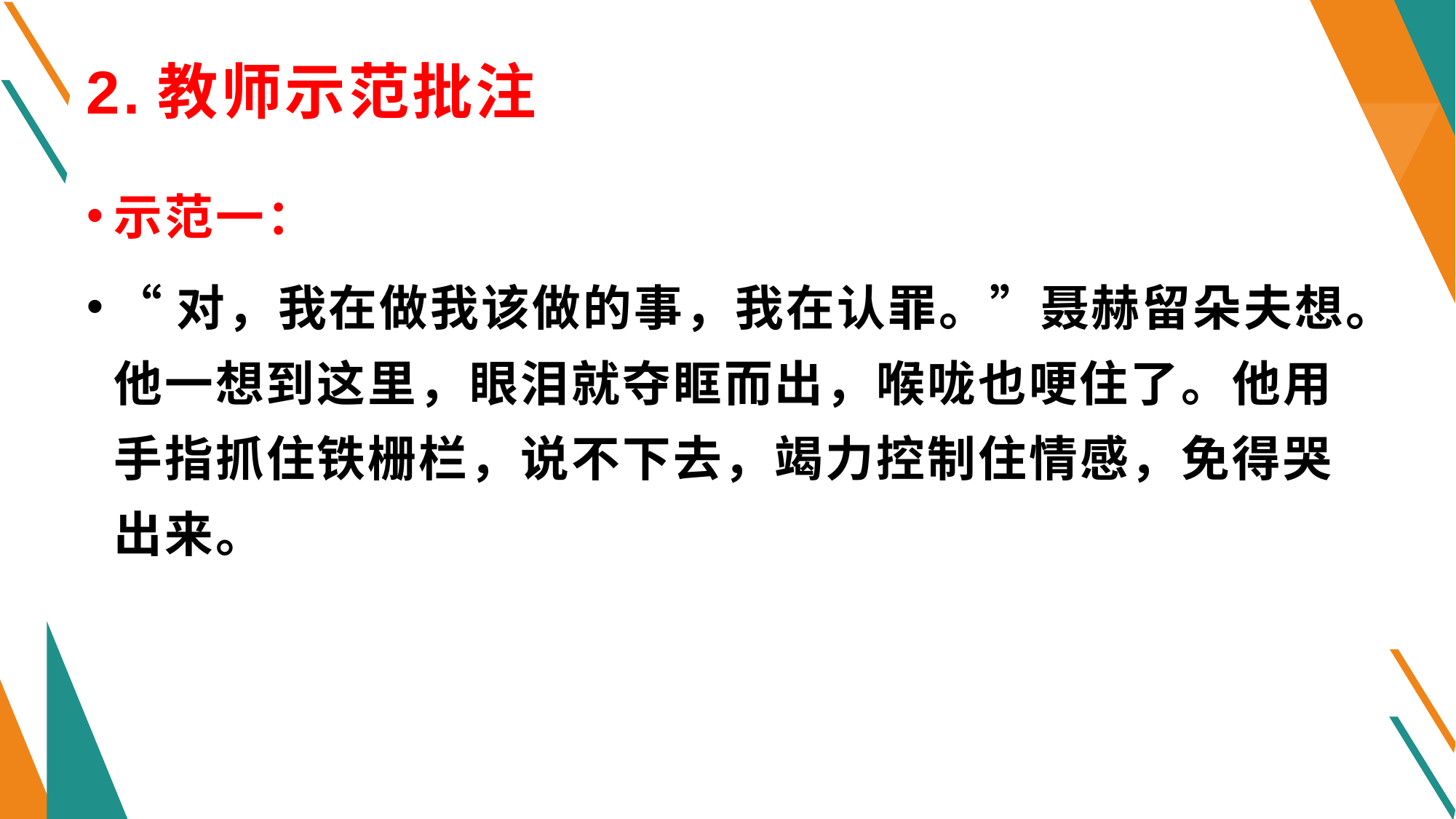

# 2.教师示范批注
示范一：
“对，我在做我该做的事，我在认罪。”聂赫留朵夫想。他一想到这里，眼泪就夺眶而出，喉咙也哽住了。他用手指抓住铁栅栏，说不下去，竭力控制住情感，免得哭出来。